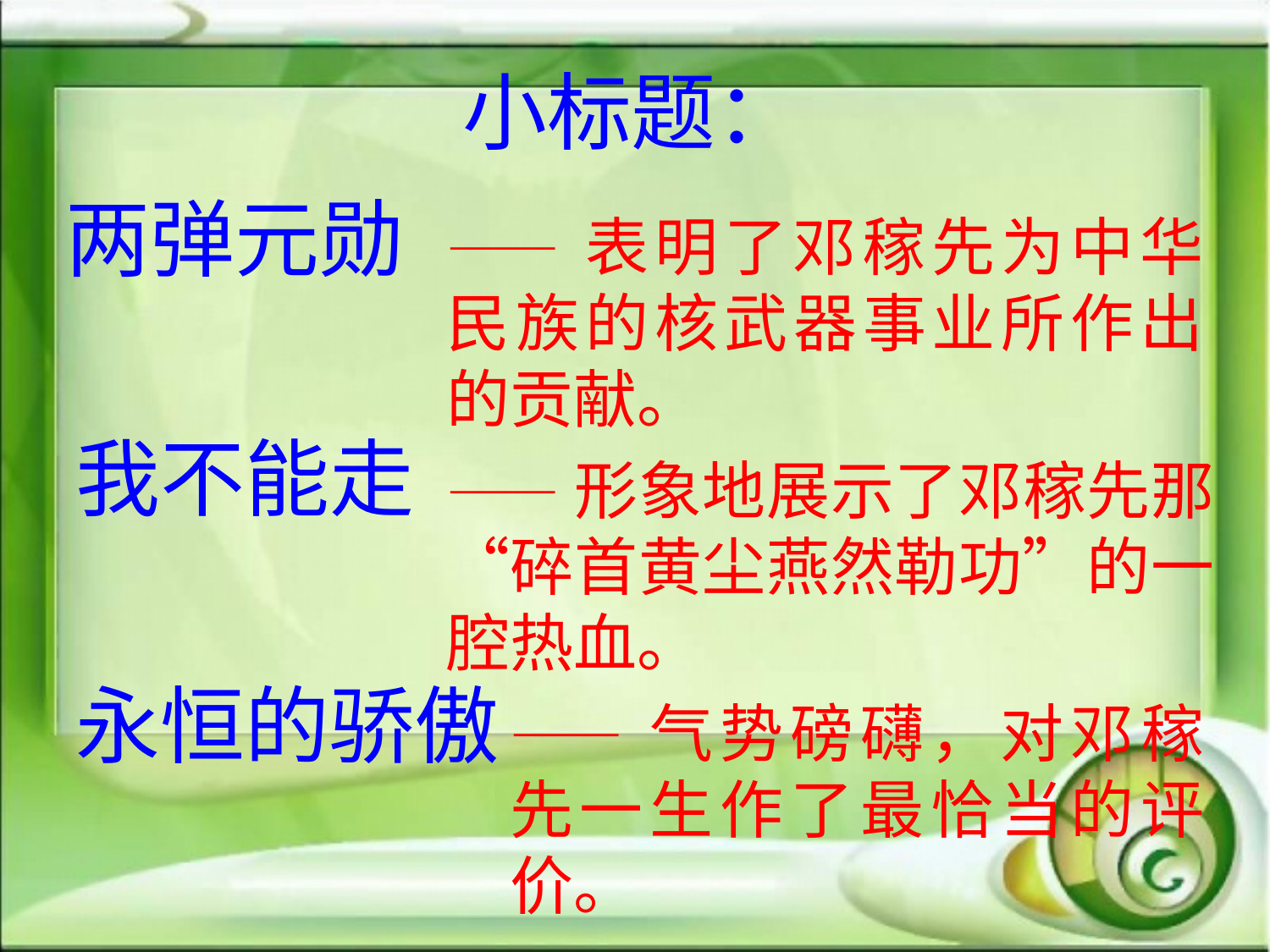

小标题：
两弹元勋
——表明了邓稼先为中华民族的核武器事业所作出的贡献。
我不能走
——形象地展示了邓稼先那“碎首黄尘燕然勒功”的一腔热血。
永恒的骄傲
——气势磅礴，对邓稼先一生作了最恰当的评价。